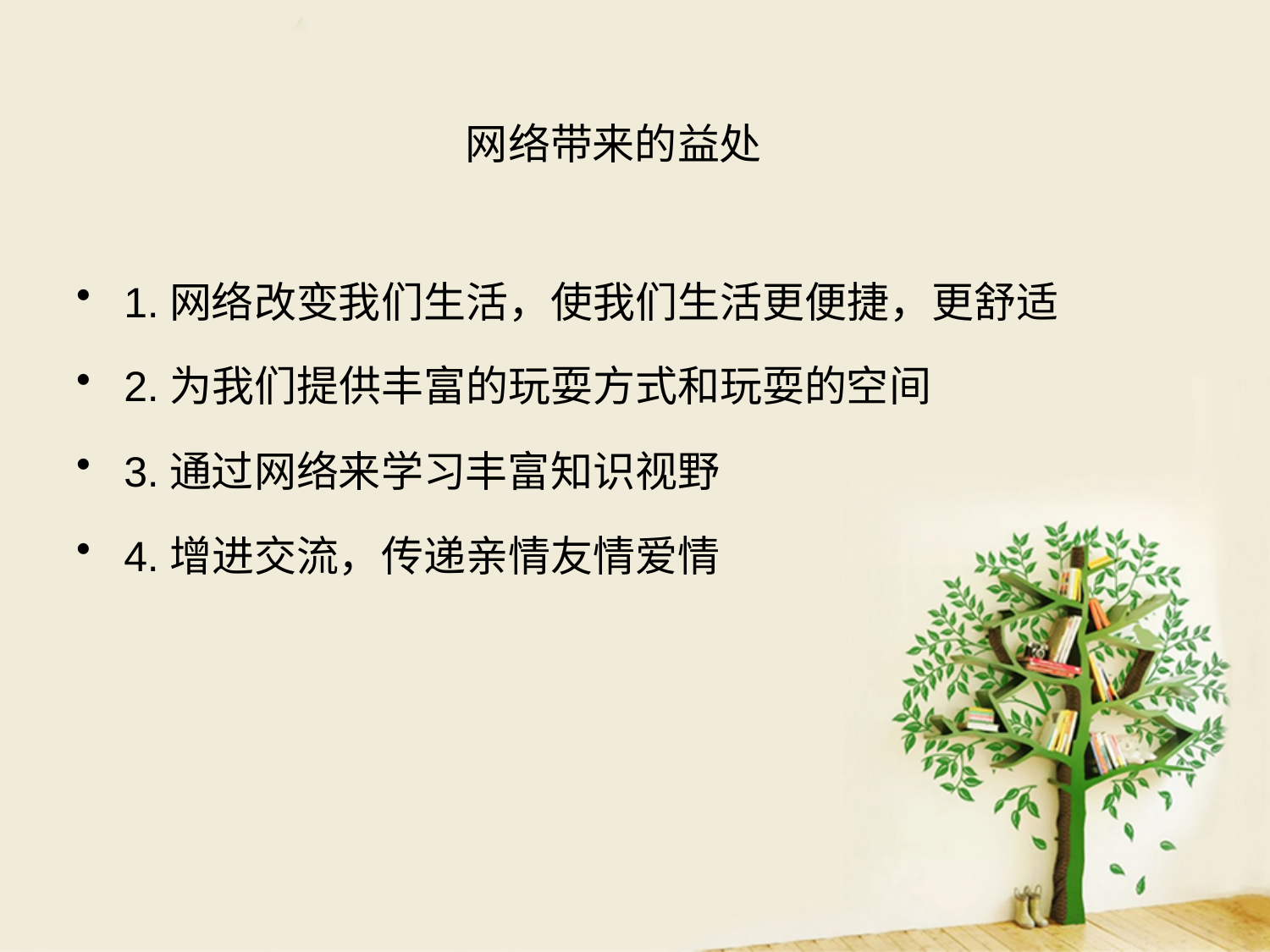

# 网络带来的益处
1.网络改变我们生活，使我们生活更便捷，更舒适
2.为我们提供丰富的玩耍方式和玩耍的空间
3.通过网络来学习丰富知识视野
4.增进交流，传递亲情友情爱情